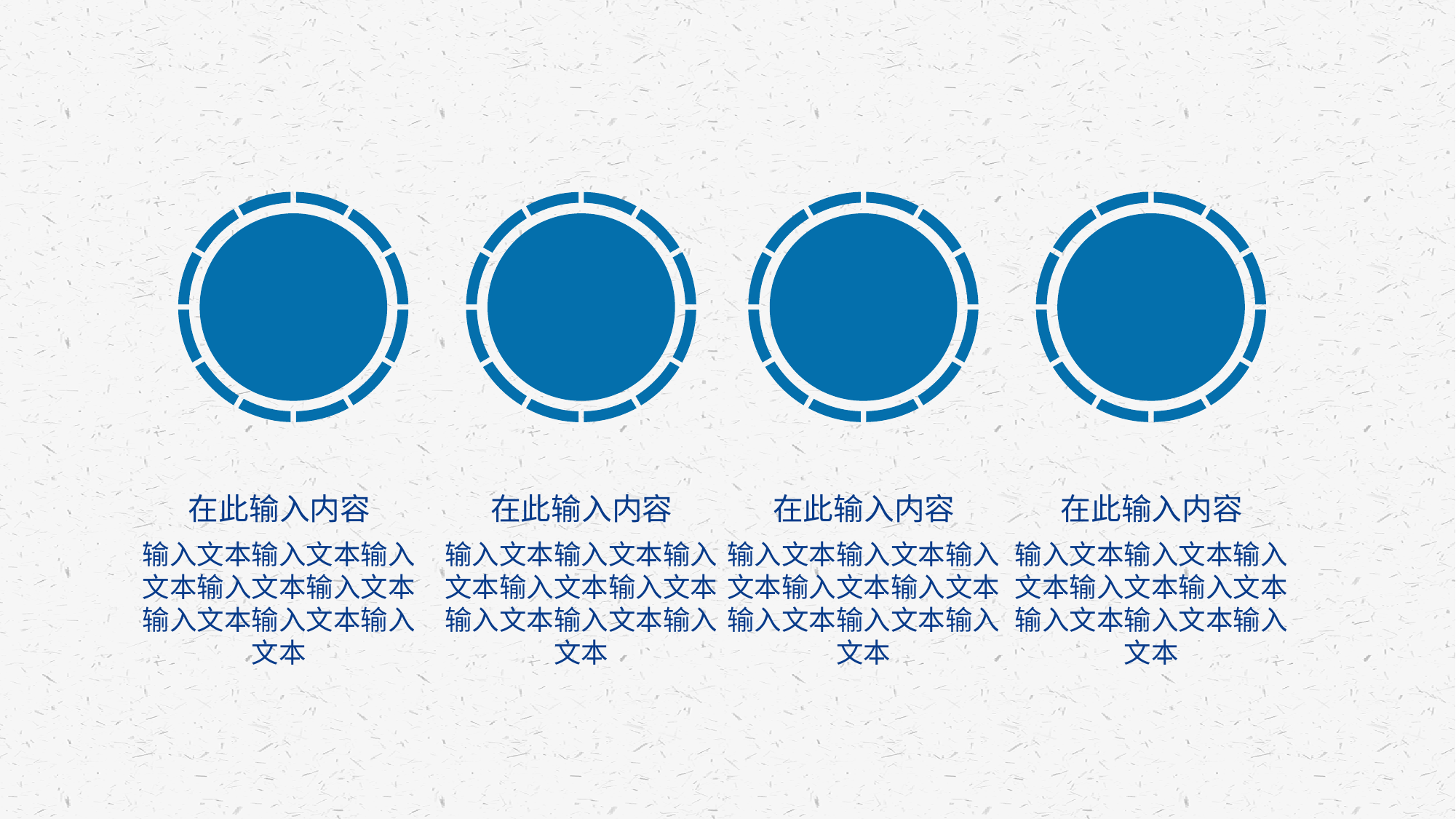

在此输入内容
输入文本输入文本输入文本输入文本输入文本输入文本输入文本输入文本
在此输入内容
输入文本输入文本输入文本输入文本输入文本输入文本输入文本输入文本
在此输入内容
输入文本输入文本输入文本输入文本输入文本输入文本输入文本输入文本
在此输入内容
输入文本输入文本输入文本输入文本输入文本输入文本输入文本输入文本